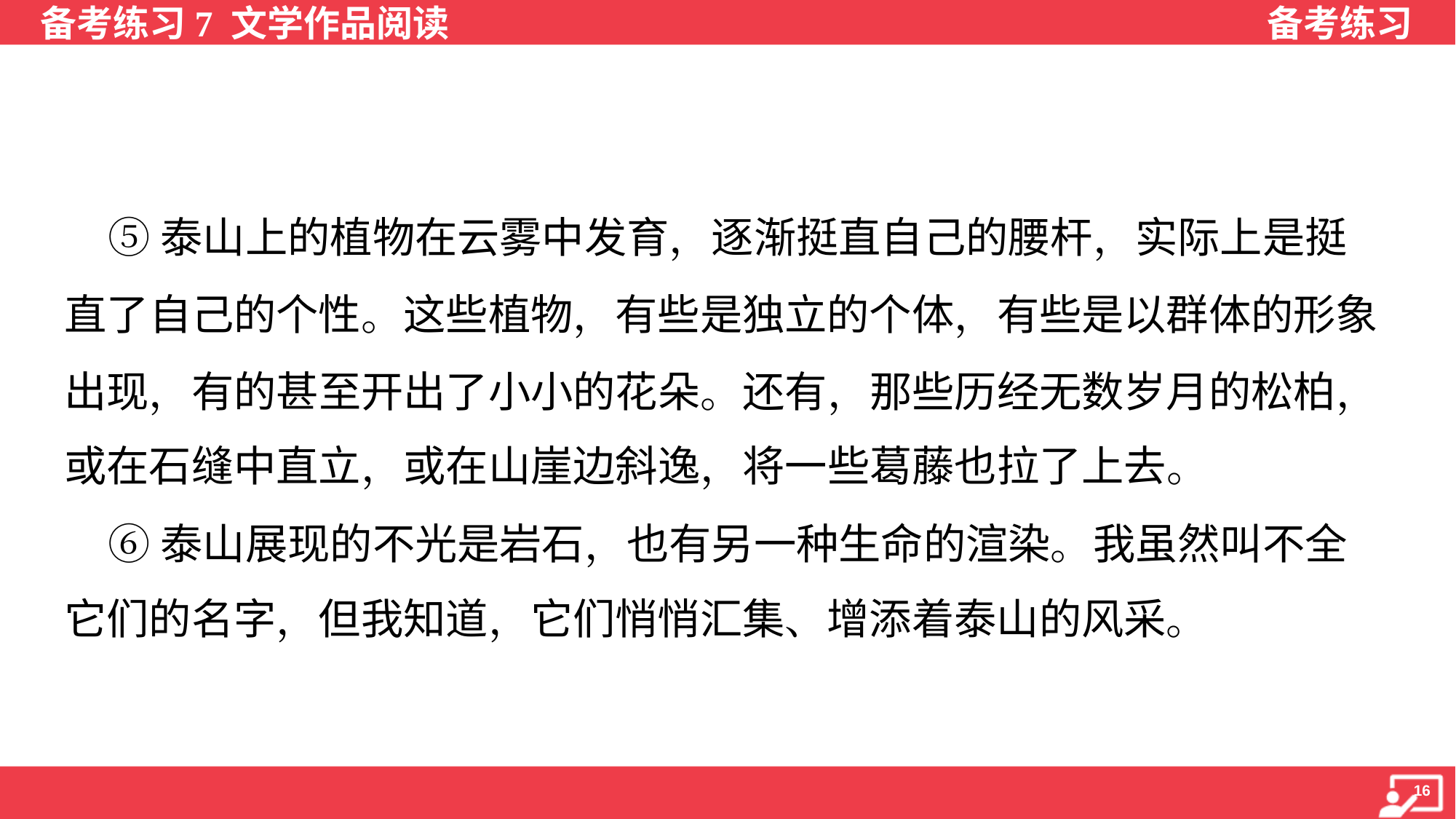

⑤泰山上的植物在云雾中发育，逐渐挺直自己的腰杆，实际上是挺
直了自己的个性。这些植物，有些是独立的个体，有些是以群体的形象
出现，有的甚至开出了小小的花朵。还有，那些历经无数岁月的松柏，
或在石缝中直立，或在山崖边斜逸，将一些葛藤也拉了上去。
    ⑥泰山展现的不光是岩石，也有另一种生命的渲染。我虽然叫不全
它们的名字，但我知道，它们悄悄汇集、增添着泰山的风采。